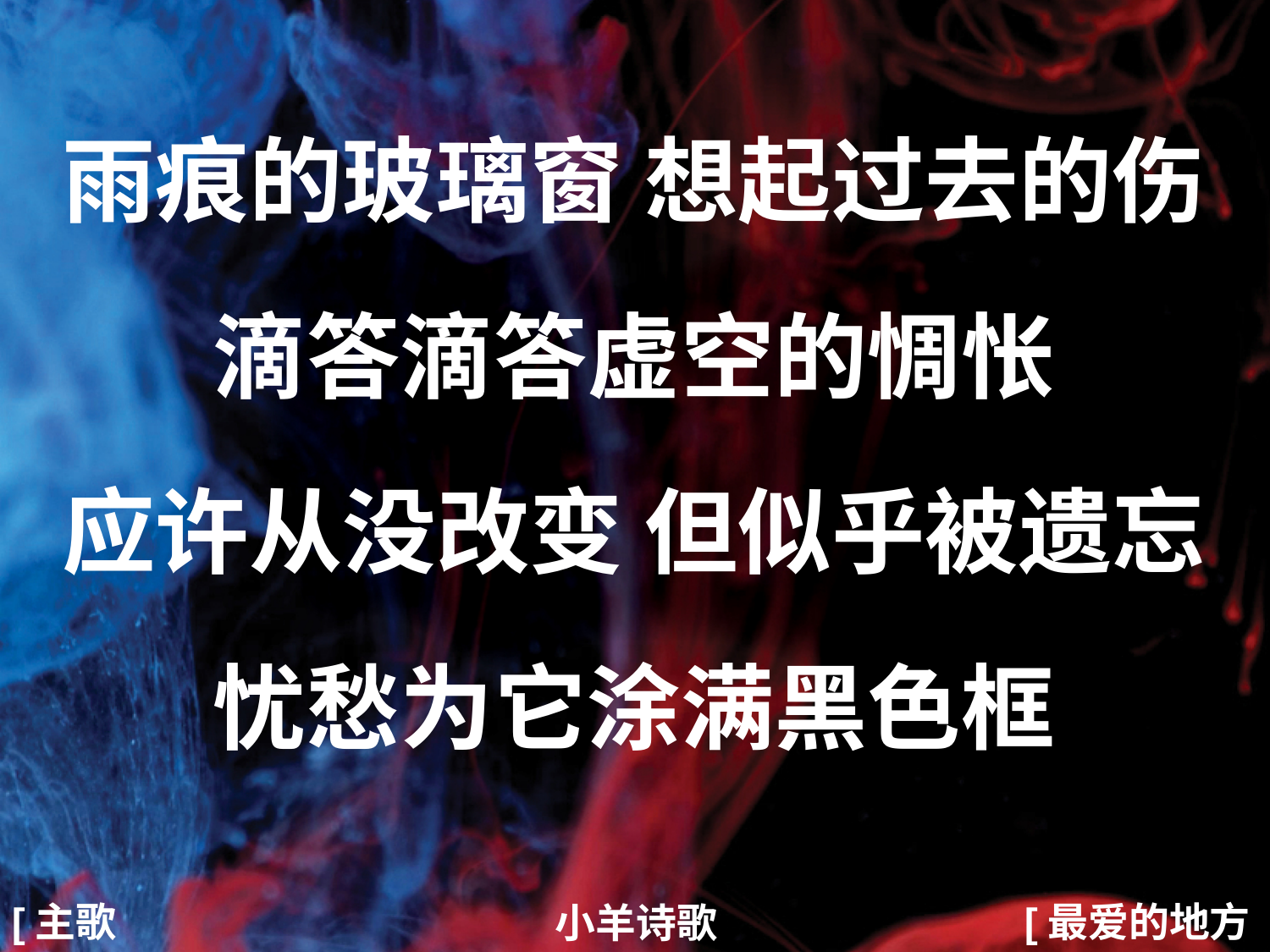

雨痕的玻璃窗 想起过去的伤

滴答滴答虚空的惆怅

应许从没改变 但似乎被遗忘

忧愁为它涂满黑色框

#

[主歌1]
[最爱的地方1/4]
小羊诗歌